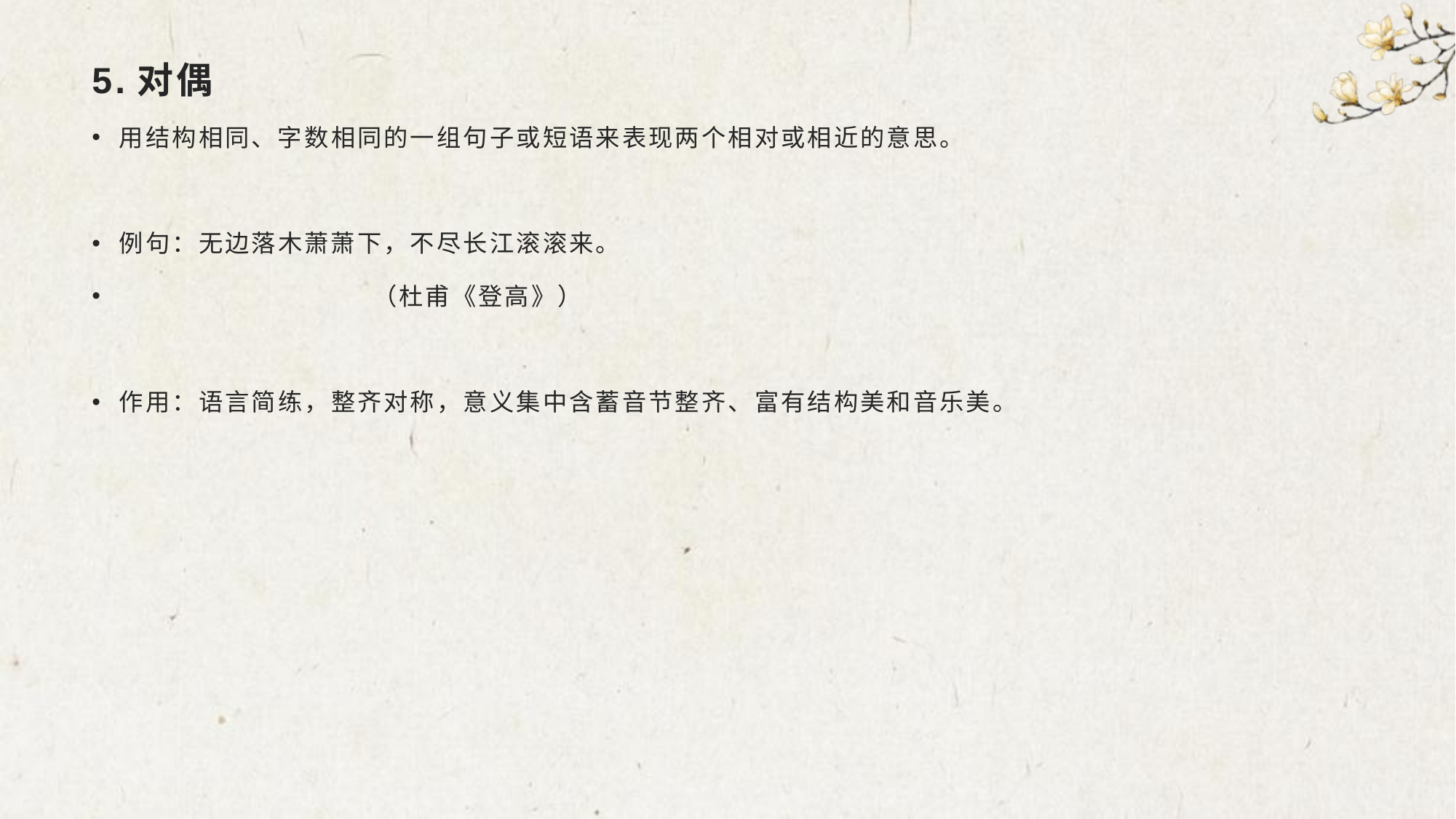

# 5.对偶
用结构相同、字数相同的一组句子或短语来表现两个相对或相近的意思。

例句：无边落木萧萧下，不尽长江滚滚来。
                                （杜甫《登高》）

作用：语言简练，整齐对称，意义集中含蓄音节整齐、富有结构美和音乐美。